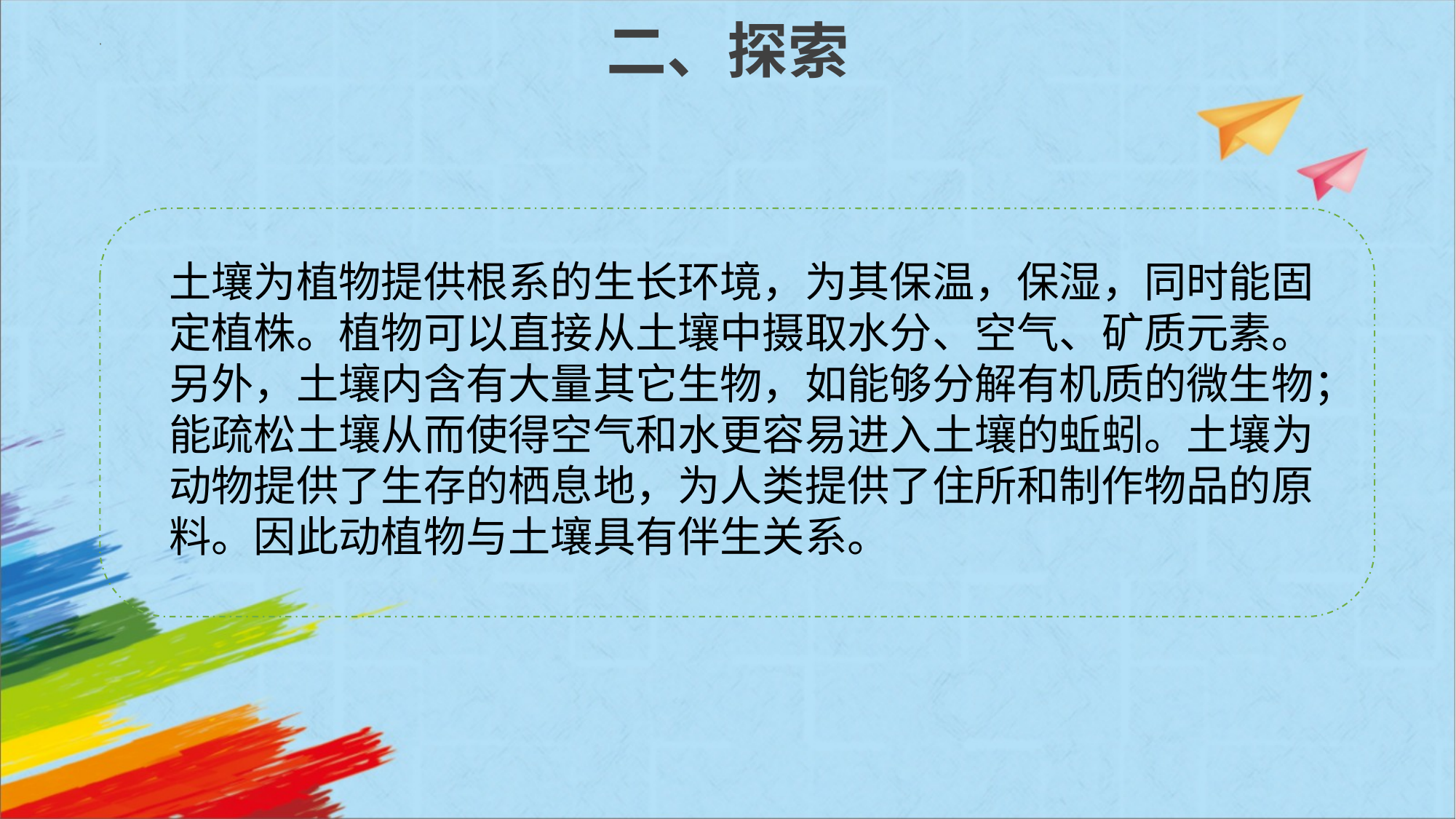

# 二、探索

土壤为植物提供根系的生长环境，为其保温，保湿，同时能固定植株。植物可以直接从土壤中摄取水分、空气、矿质元素。另外，土壤内含有大量其它生物，如能够分解有机质的微生物；能疏松土壤从而使得空气和水更容易进入土壤的蚯蚓。土壤为动物提供了生存的栖息地，为人类提供了住所和制作物品的原料。因此动植物与土壤具有伴生关系。